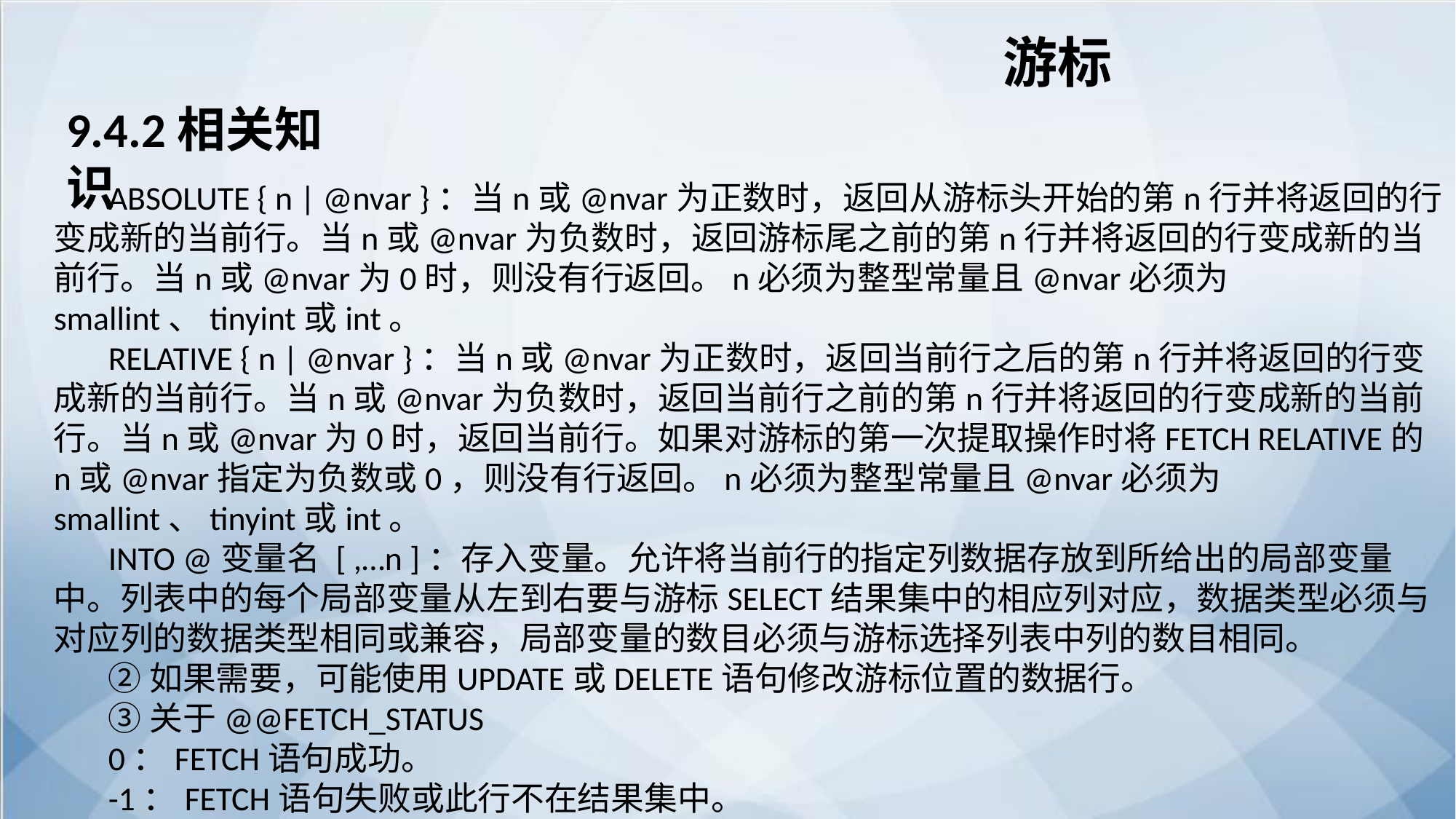

游标
9.4.2相关知识
ABSOLUTE { n | @nvar }：当n或@nvar为正数时，返回从游标头开始的第n行并将返回的行变成新的当前行。当n或@nvar为负数时，返回游标尾之前的第n行并将返回的行变成新的当前行。当n或@nvar为0时，则没有行返回。n必须为整型常量且@nvar必须为smallint、tinyint或int。
RELATIVE { n | @nvar }：当n或@nvar为正数时，返回当前行之后的第n行并将返回的行变成新的当前行。当n或@nvar为负数时，返回当前行之前的第n行并将返回的行变成新的当前行。当n或@nvar为0时，返回当前行。如果对游标的第一次提取操作时将FETCH RELATIVE的n或@nvar指定为负数或0，则没有行返回。n必须为整型常量且@nvar必须为smallint、tinyint或int。
INTO @变量名 [ ,…n ]：存入变量。允许将当前行的指定列数据存放到所给出的局部变量中。列表中的每个局部变量从左到右要与游标SELECT结果集中的相应列对应，数据类型必须与对应列的数据类型相同或兼容，局部变量的数目必须与游标选择列表中列的数目相同。
②如果需要，可能使用UPDATE或DELETE语句修改游标位置的数据行。
③关于@@FETCH_STATUS
0：FETCH语句成功。
-1：FETCH语句失败或此行不在结果集中。
-2：被提取的行不存在。